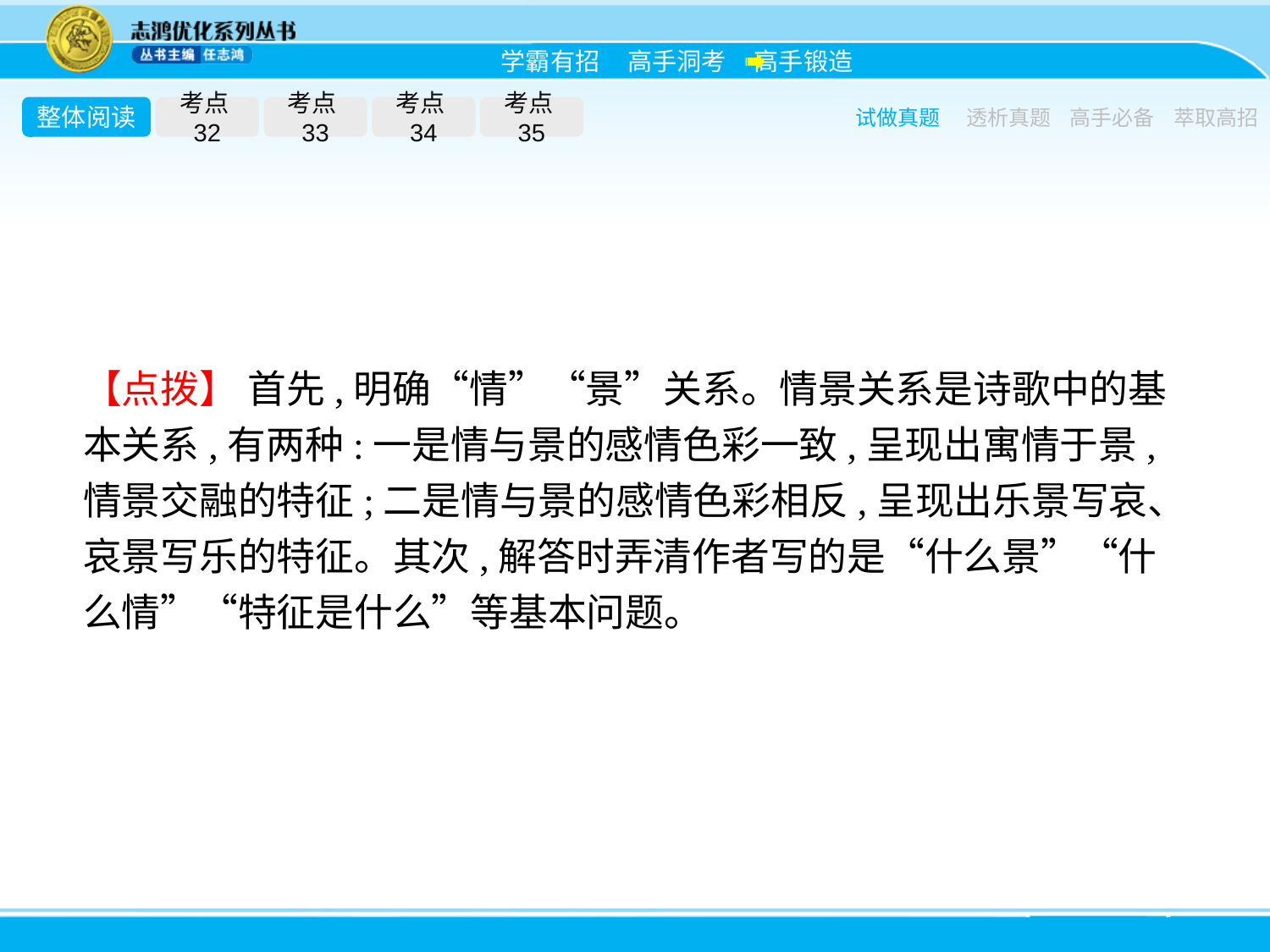

整体阅读
考点32
考点33
考点34
考点35
试做真题
透析真题
高手必备
萃取高招
【点拨】 首先,明确“情”“景”关系。情景关系是诗歌中的基本关系,有两种:一是情与景的感情色彩一致,呈现出寓情于景,情景交融的特征;二是情与景的感情色彩相反,呈现出乐景写哀、哀景写乐的特征。其次,解答时弄清作者写的是“什么景”“什么情”“特征是什么”等基本问题。